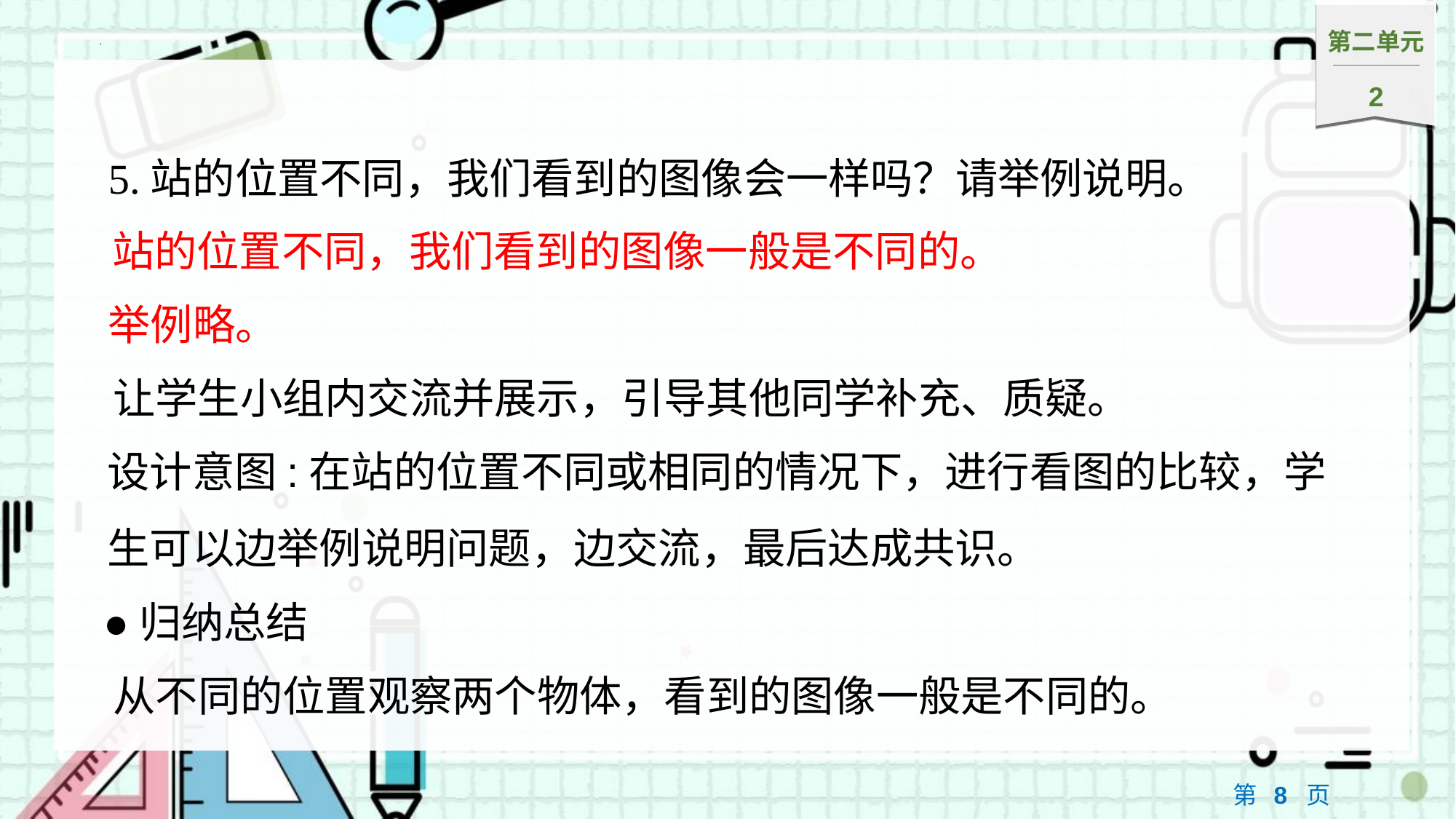

5.站的位置不同，我们看到的图像会一样吗？请举例说明。
站的位置不同，我们看到的图像一般是不同的。
举例略。
让学生小组内交流并展示，引导其他同学补充、质疑。
设计意图:在站的位置不同或相同的情况下，进行看图的比较，学生可以边举例说明问题，边交流，最后达成共识。
●归纳总结
从不同的位置观察两个物体，看到的图像一般是不同的。